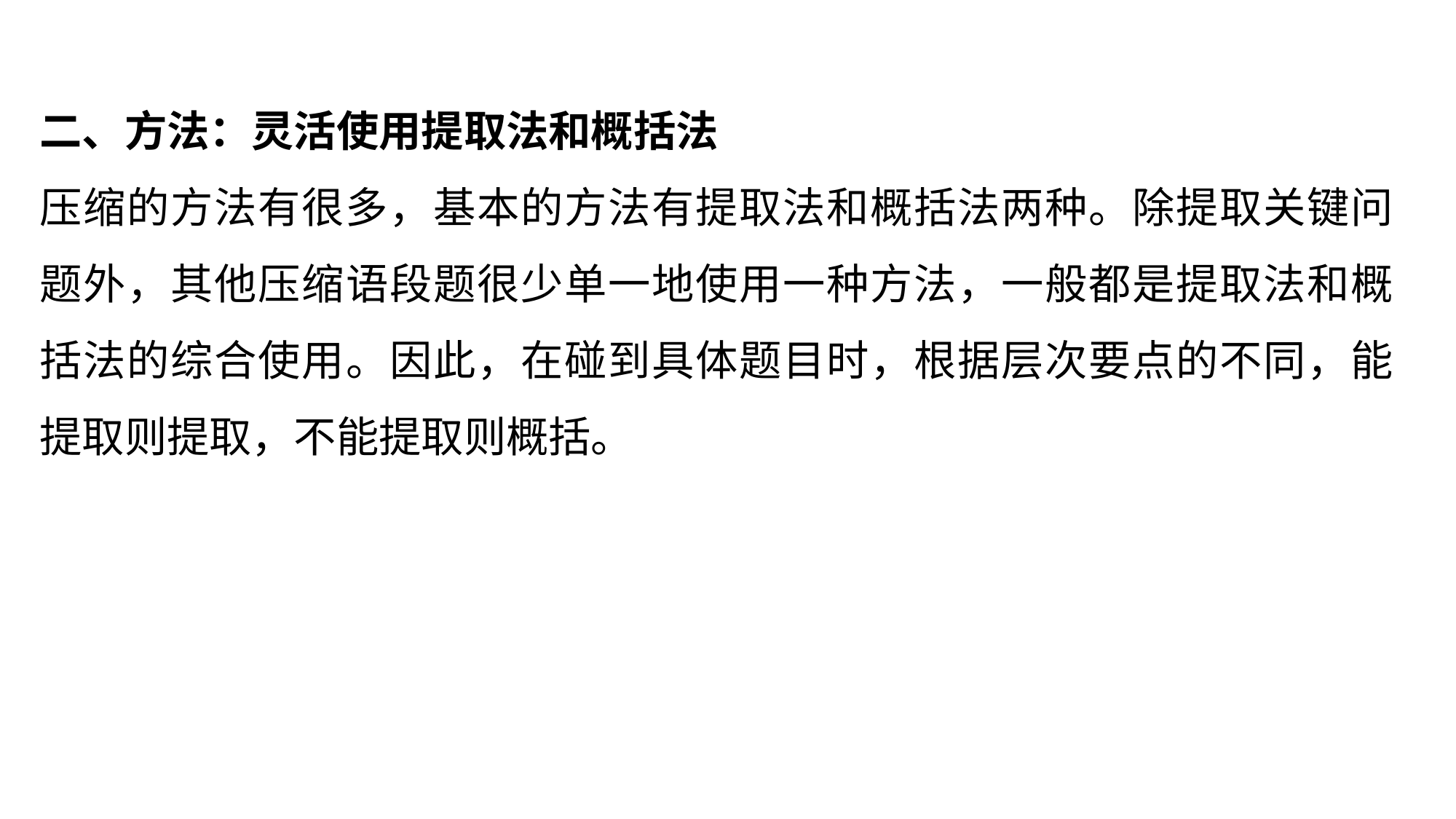

二、方法：灵活使用提取法和概括法
压缩的方法有很多，基本的方法有提取法和概括法两种。除提取关键问题外，其他压缩语段题很少单一地使用一种方法，一般都是提取法和概括法的综合使用。因此，在碰到具体题目时，根据层次要点的不同，能提取则提取，不能提取则概括。